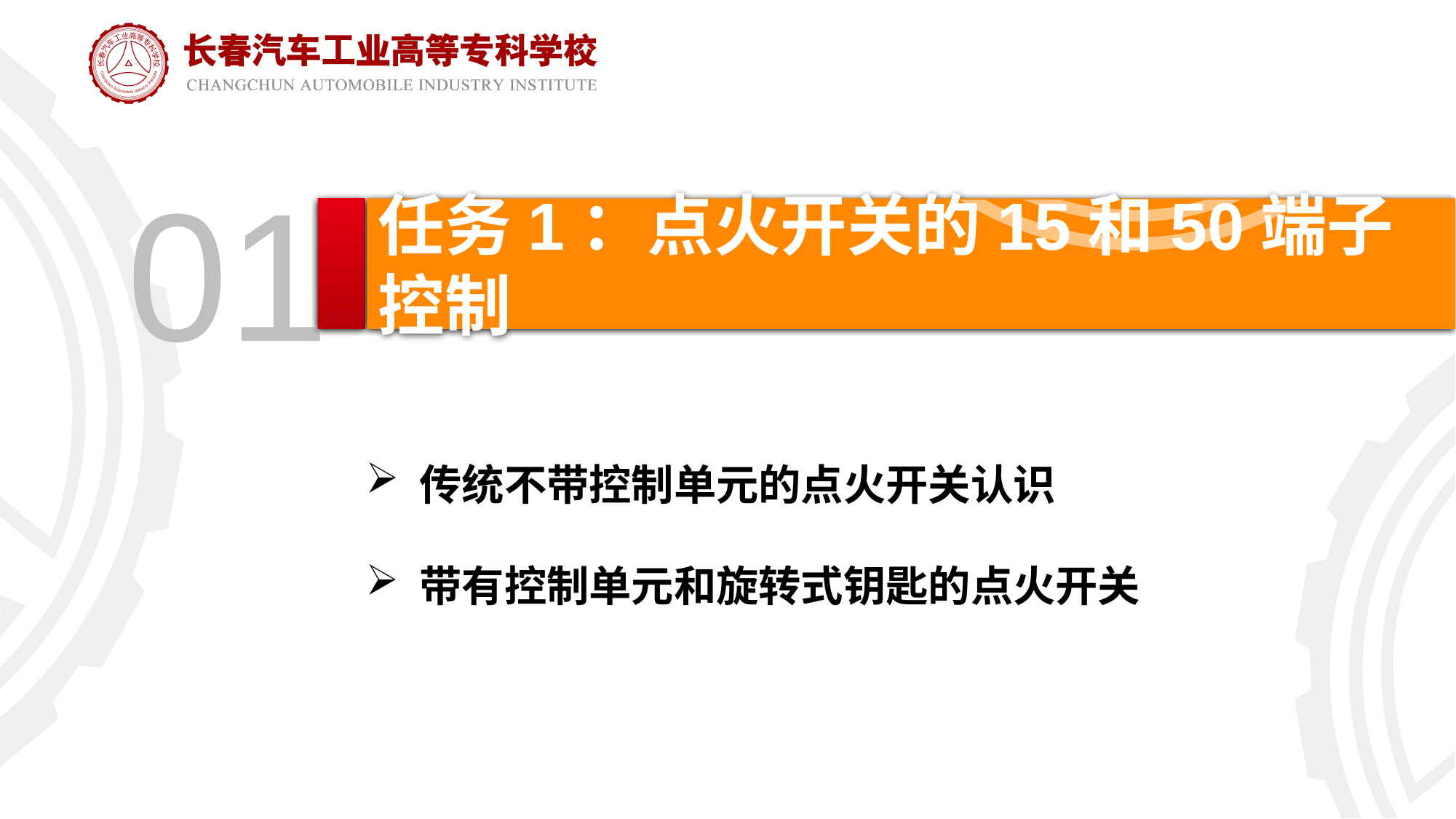

01

任务1：点火开关的15和50端子控制

 传统不带控制单元的点火开关认识
 带有控制单元和旋转式钥匙的点火开关